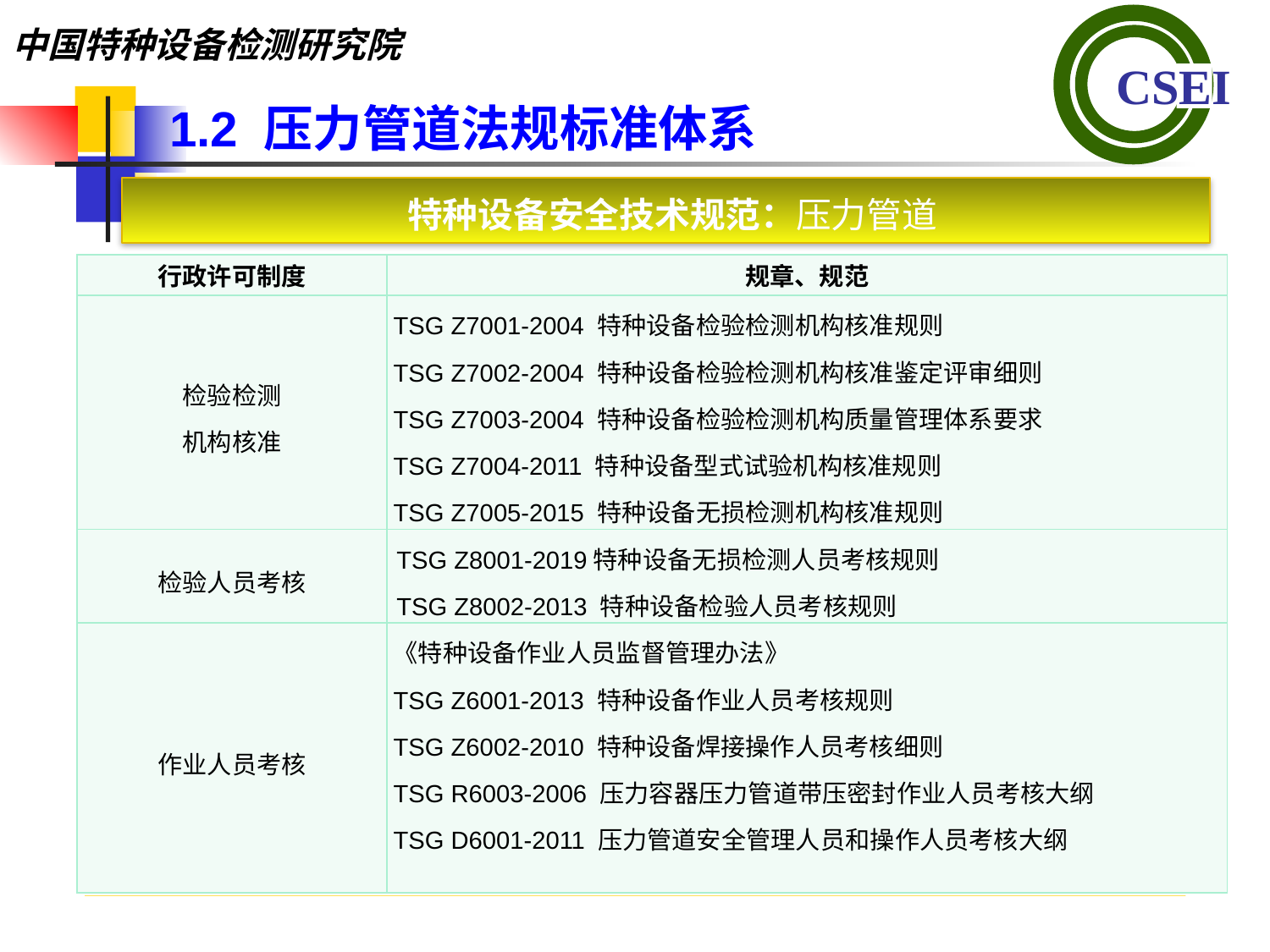

1.2 压力管道法规标准体系
特种设备安全技术规范：压力管道
| 行政许可制度 | 规章、规范 |
| --- | --- |
| 检验检测 机构核准 | TSG Z7001-2004 特种设备检验检测机构核准规则 TSG Z7002-2004 特种设备检验检测机构核准鉴定评审细则 TSG Z7003-2004 特种设备检验检测机构质量管理体系要求 TSG Z7004-2011 特种设备型式试验机构核准规则 TSG Z7005-2015 特种设备无损检测机构核准规则 |
| 检验人员考核 | TSG Z8001-2019特种设备无损检测人员考核规则 TSG Z8002-2013 特种设备检验人员考核规则 |
| 作业人员考核 | 《特种设备作业人员监督管理办法》 TSG Z6001-2013 特种设备作业人员考核规则 TSG Z6002-2010 特种设备焊接操作人员考核细则 TSG R6003-2006 压力容器压力管道带压密封作业人员考核大纲 TSG D6001-2011 压力管道安全管理人员和操作人员考核大纲 |